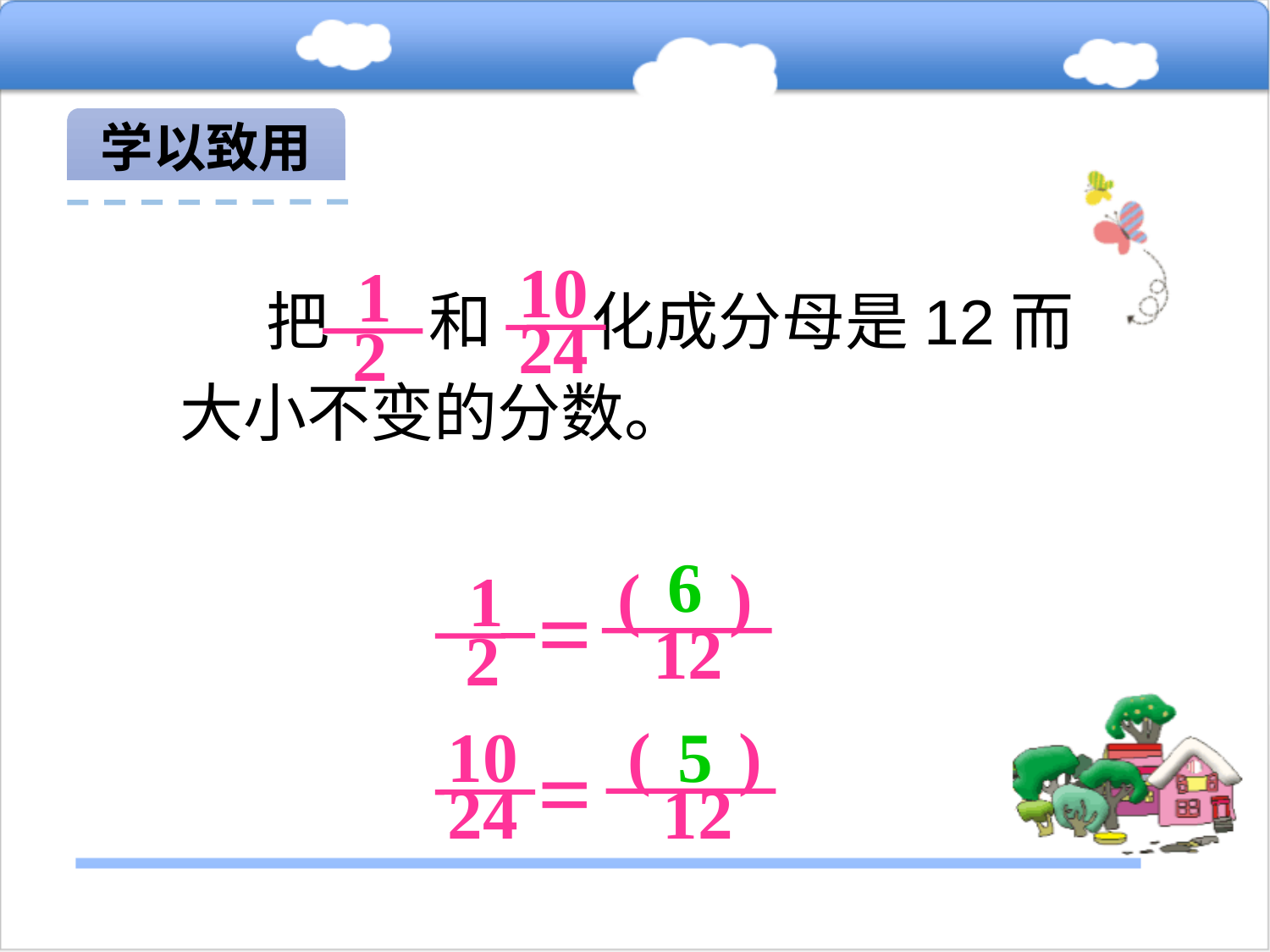

学以致用
 1
 2

10
24

     把       和       化成分母是12而大小不变的分数。
 1
 2

6
(     )
  12
=

(     )
  12
10
24

5
=